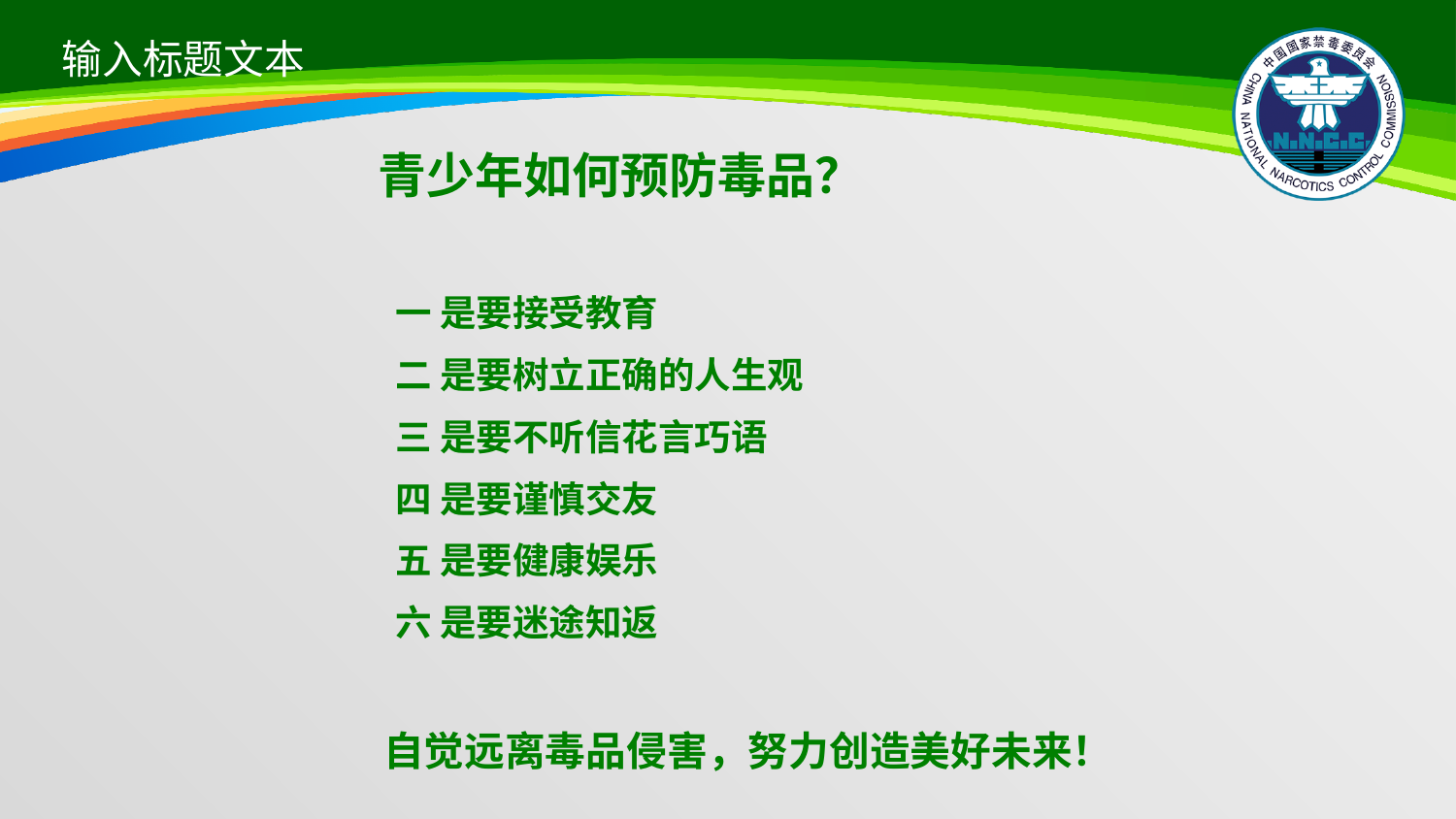

青少年如何预防毒品？

 一 是要接受教育
 二 是要树立正确的人生观
 三 是要不听信花言巧语
 四 是要谨慎交友
 五 是要健康娱乐
 六 是要迷途知返

自觉远离毒品侵害，努力创造美好未来！